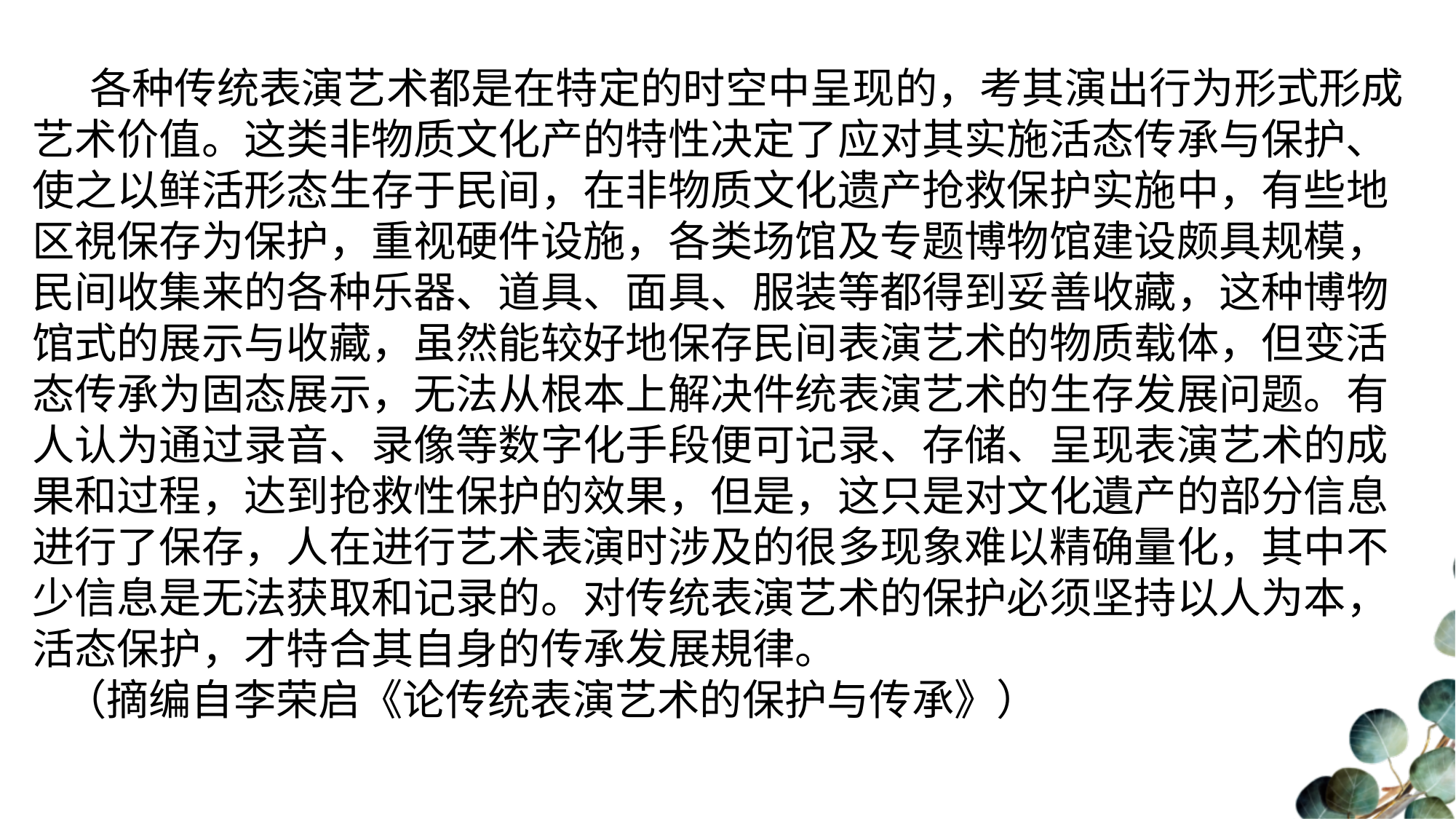

各种传统表演艺术都是在特定的时空中呈现的，考其演出行为形式形成艺术价值。这类非物质文化产的特性决定了应对其实施活态传承与保护、使之以鲜活形态生存于民间，在非物质文化遗产抢救保护实施中，有些地区視保存为保护，重视硬件设施，各类场馆及专题博物馆建设颇具规模，民间收集来的各种乐器、道具、面具、服装等都得到妥善收藏，这种博物馆式的展示与收藏，虽然能较好地保存民间表演艺术的物质载体，但变活态传承为固态展示，无法从根本上解决件统表演艺术的生存发展问题。有人认为通过录音、录像等数字化手段便可记录、存储、呈现表演艺术的成果和过程，达到抢救性保护的效果，但是，这只是对文化遺产的部分信息进行了保存，人在进行艺术表演时涉及的很多现象难以精确量化，其中不少信息是无法获取和记录的。对传统表演艺术的保护必须坚持以人为本，活态保护，才特合其自身的传承发展規律。（摘编自李荣启《论传统表演艺术的保护与传承》）